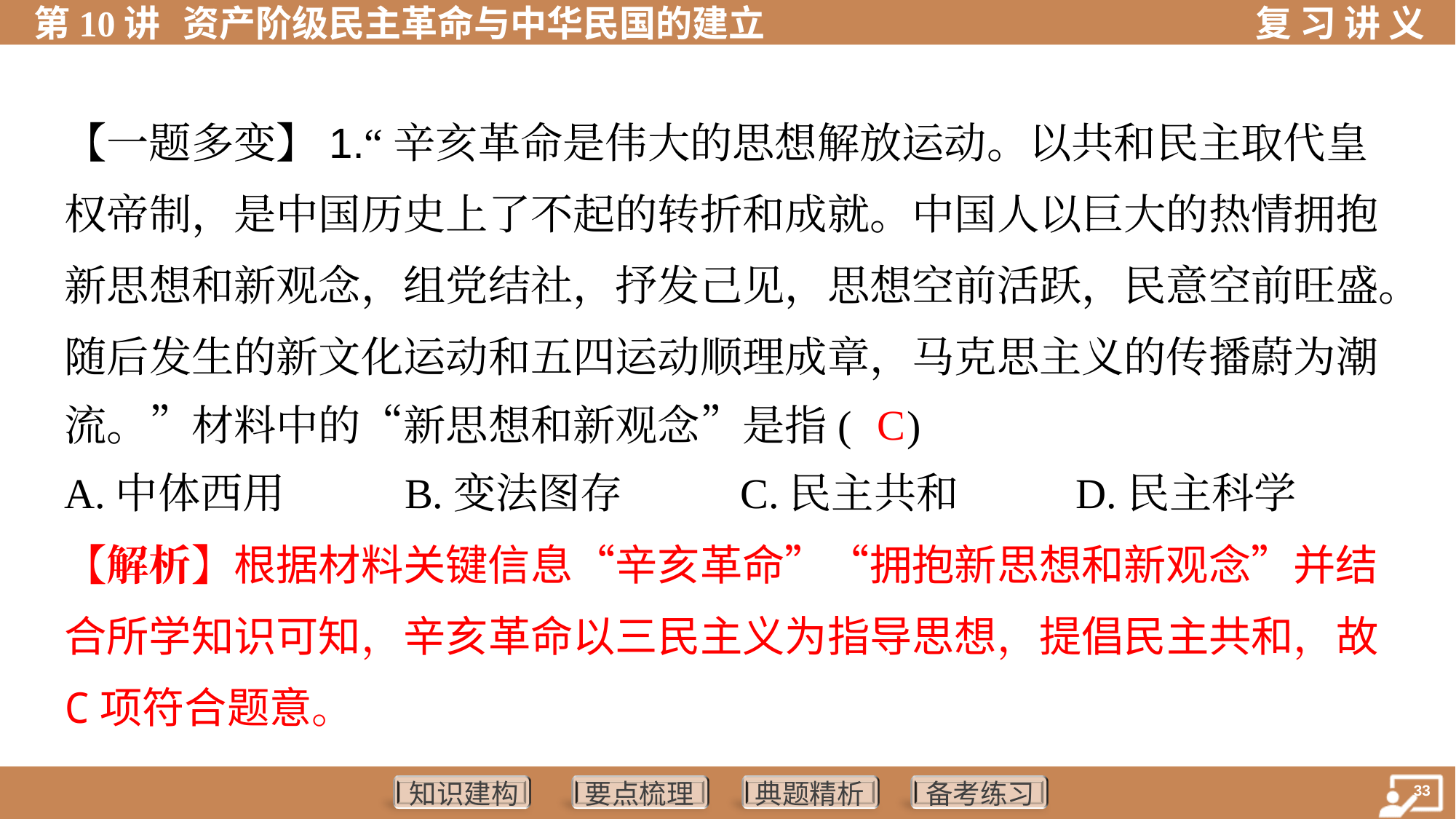

【一题多变】1.“辛亥革命是伟大的思想解放运动。以共和民主取代皇
权帝制，是中国历史上了不起的转折和成就。中国人以巨大的热情拥抱
新思想和新观念，组党结社，抒发己见，思想空前活跃，民意空前旺盛。
随后发生的新文化运动和五四运动顺理成章，马克思主义的传播蔚为潮
流。”材料中的“新思想和新观念”是指(     )
   C
A.中体西用	B.变法图存	C.民主共和	D.民主科学
【解析】根据材料关键信息“辛亥革命”“拥抱新思想和新观念”并结
合所学知识可知，辛亥革命以三民主义为指导思想，提倡民主共和，故
C项符合题意。